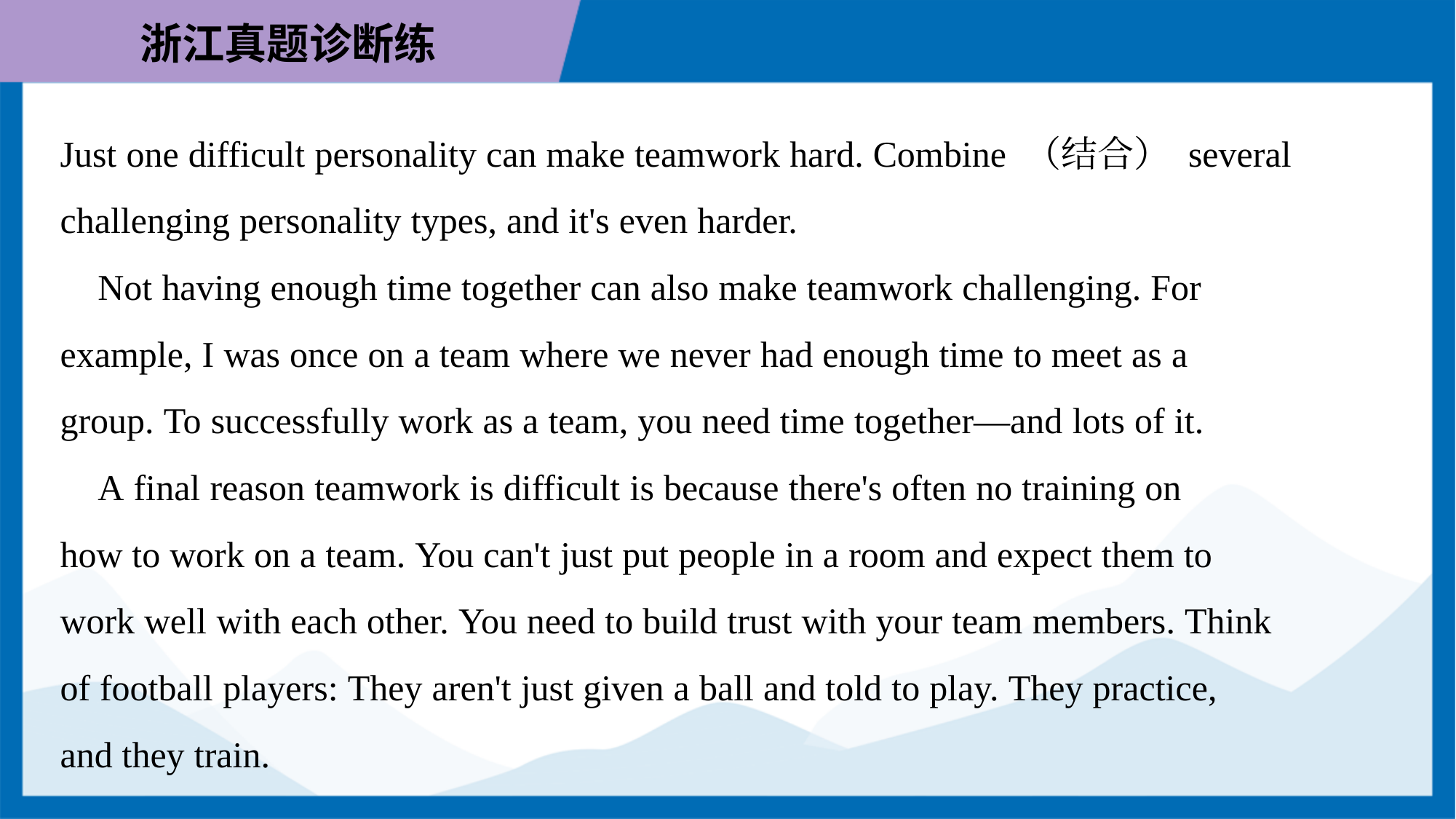

Just one difficult personality can make teamwork hard. Combine （结合） several
challenging personality types, and it's even harder.
    Not having enough time together can also make teamwork challenging. For
example, I was once on a team where we never had enough time to meet as a
group. To successfully work as a team, you need time together—and lots of it.
    A final reason teamwork is difficult is because there's often no training on
how to work on a team. You can't just put people in a room and expect them to
work well with each other. You need to build trust with your team members. Think
of football players: They aren't just given a ball and told to play. They practice,
and they train.